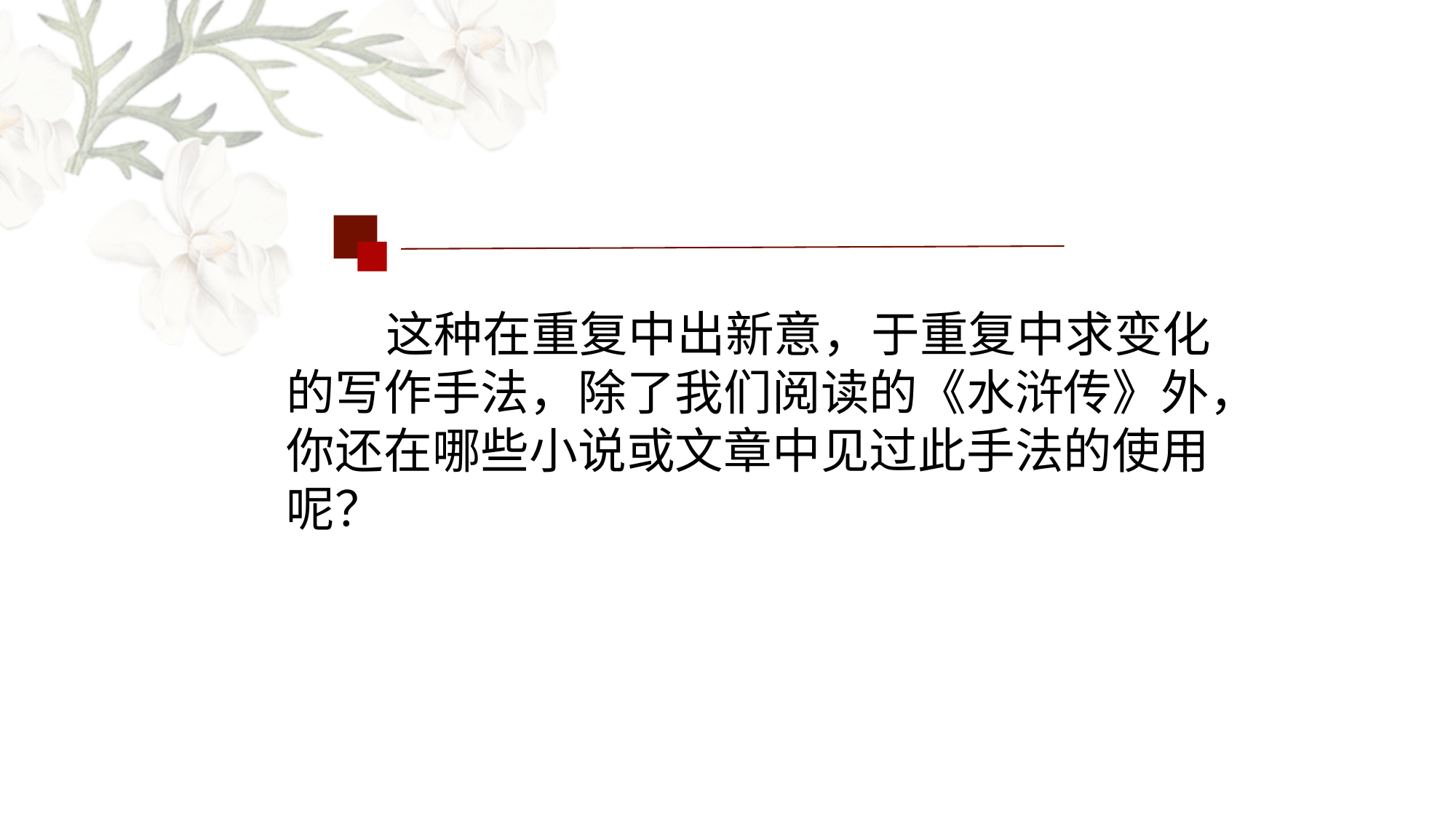

这种在重复中出新意，于重复中求变化的写作手法，除了我们阅读的《水浒传》外，你还在哪些小说或文章中见过此手法的使用呢？